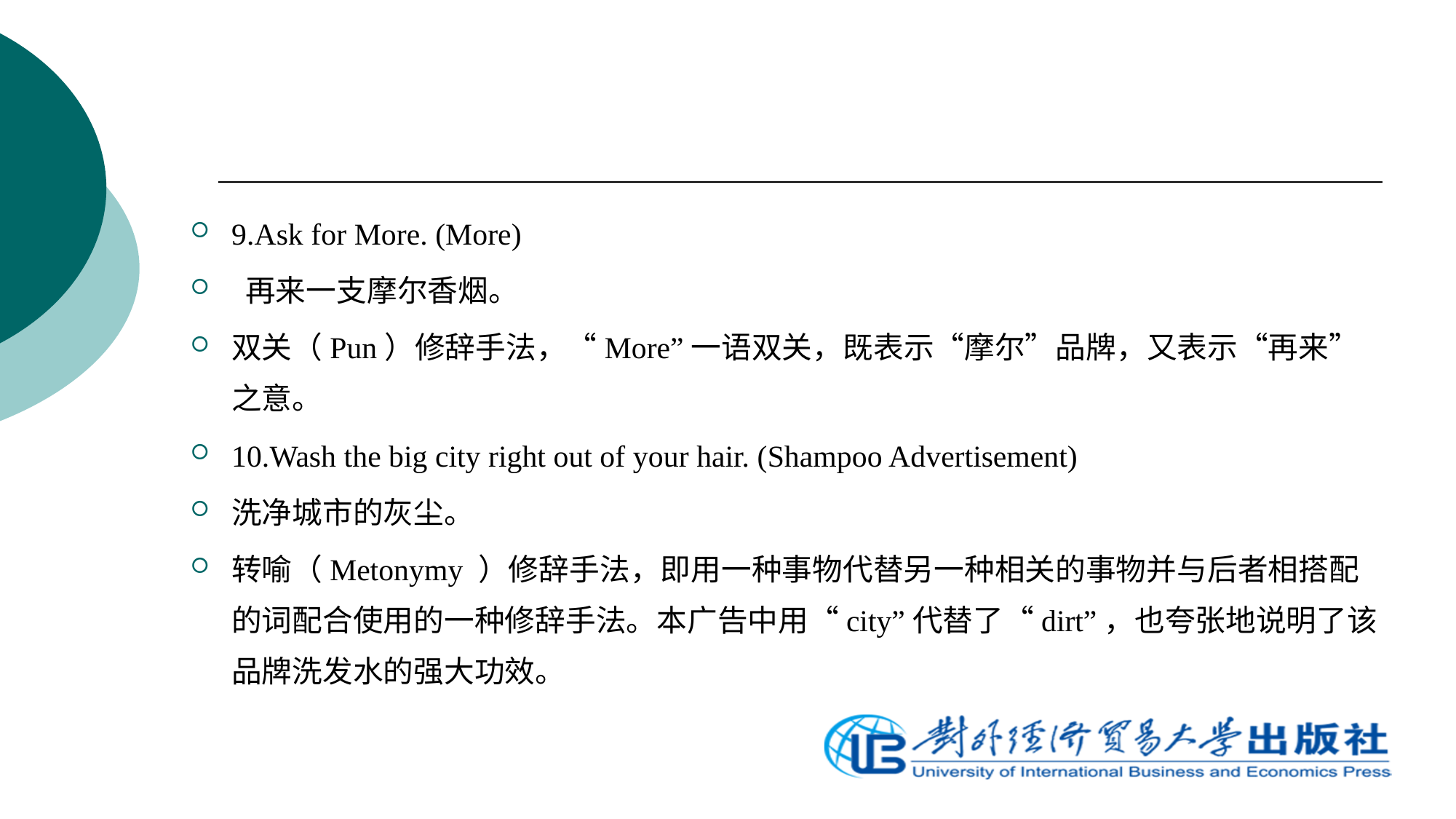

9.Ask for More. (More)
 再来一支摩尔香烟。
双关（Pun）修辞手法，“More”一语双关，既表示“摩尔”品牌，又表示“再来”之意。
10.Wash the big city right out of your hair. (Shampoo Advertisement)
洗净城市的灰尘。
转喻（Metonymy ）修辞手法，即用一种事物代替另一种相关的事物并与后者相搭配的词配合使用的一种修辞手法。本广告中用“city”代替了“dirt”，也夸张地说明了该品牌洗发水的强大功效。